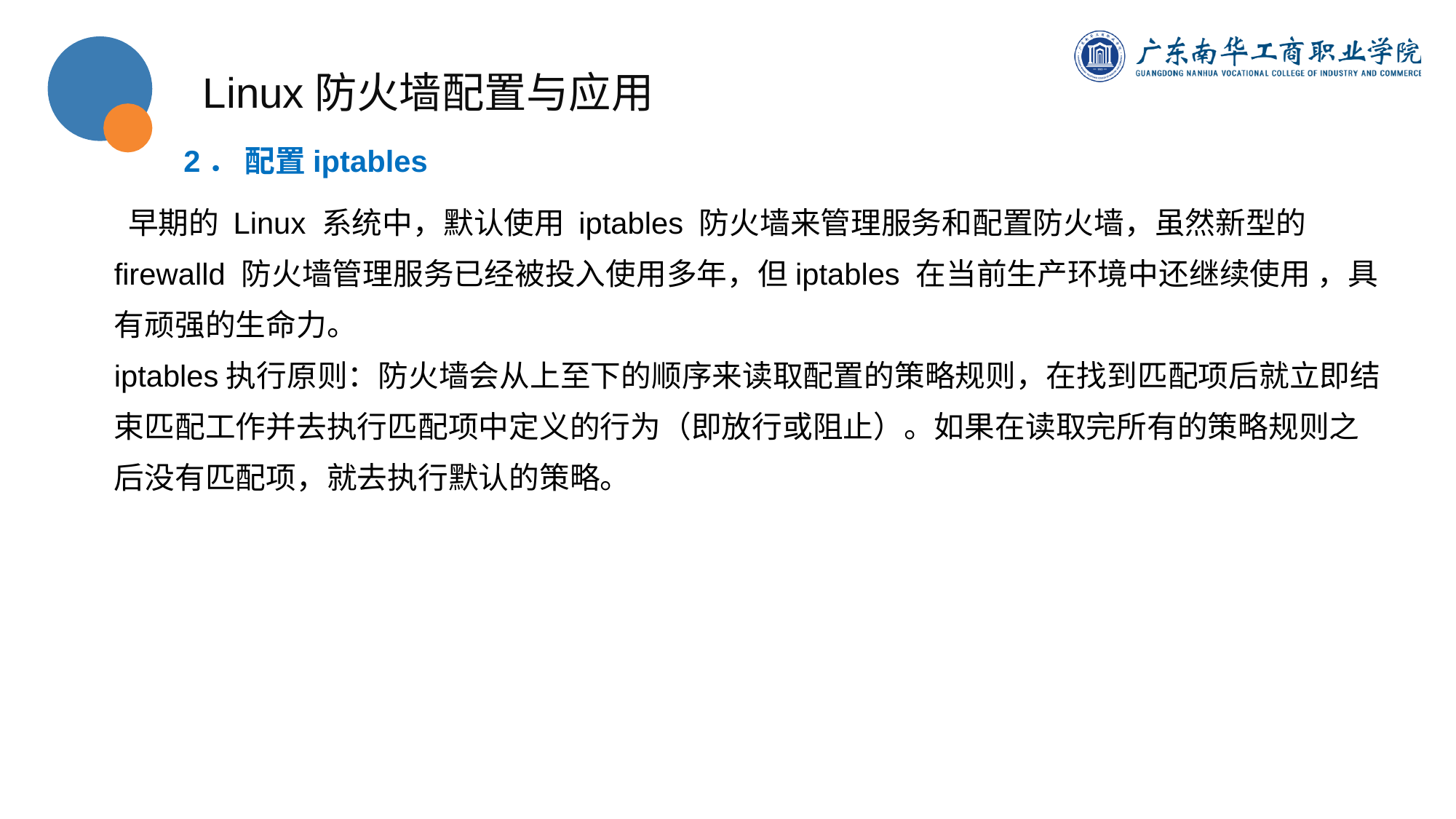

Linux防火墙配置与应用

2． 配置iptables
 早期的 Linux 系统中，默认使用 iptables 防火墙来管理服务和配置防火墙，虽然新型的 firewalld 防火墙管理服务已经被投入使用多年，但iptables 在当前生产环境中还继续使用 ，具有顽强的生命力。
iptables执行原则：防火墙会从上至下的顺序来读取配置的策略规则，在找到匹配项后就立即结束匹配工作并去执行匹配项中定义的行为（即放行或阻止）。如果在读取完所有的策略规则之后没有匹配项，就去执行默认的策略。